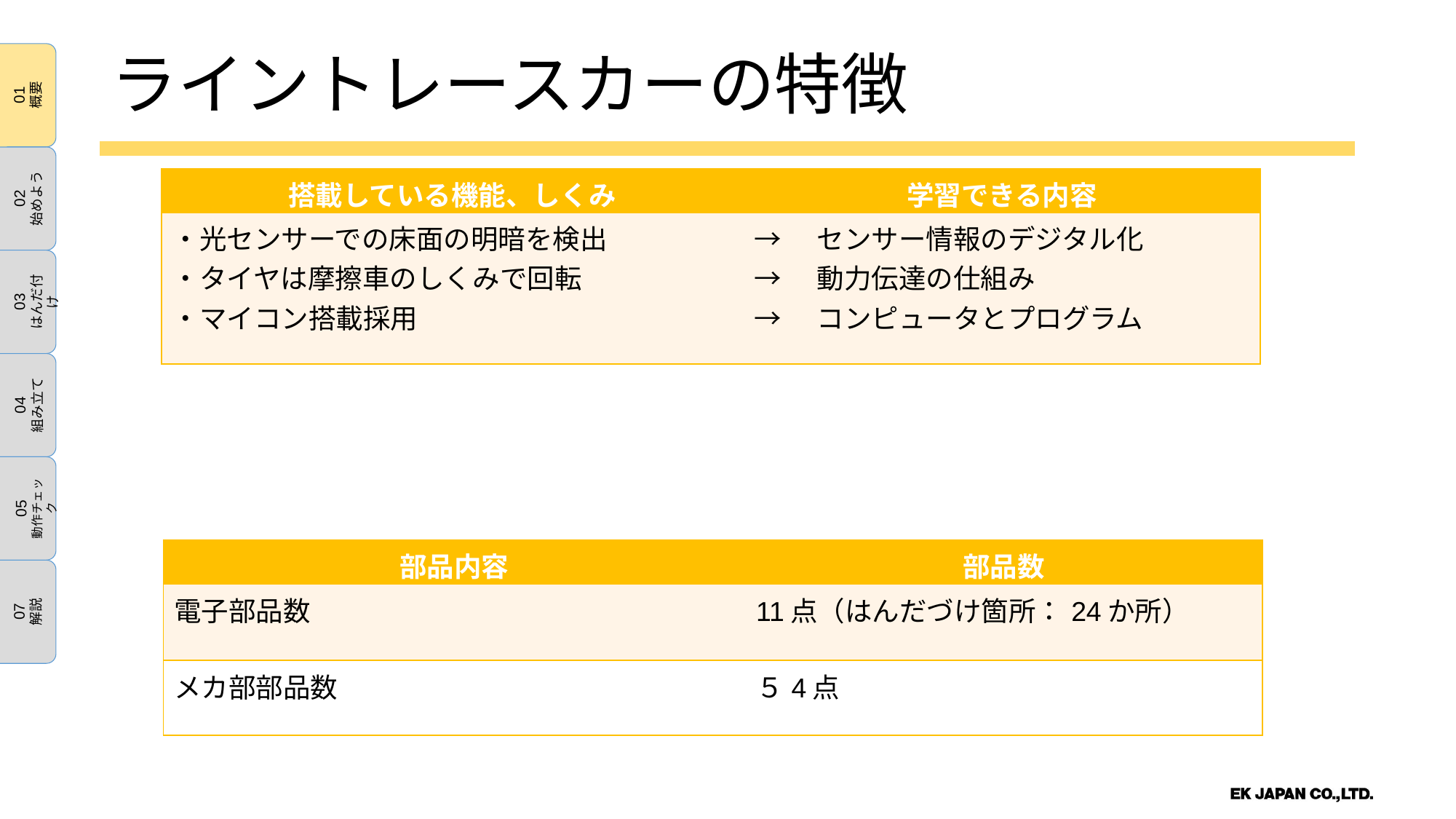

01
概要

02
始めよう

03
はんだ付け

04
組み立て

05
動作チェック

07
解説
ライントレースカーの特徴
| 搭載している機能、しくみ | 学習できる内容 |
| --- | --- |
| ・光センサーでの床面の明暗を検出 ・タイヤは摩擦車のしくみで回転 ・マイコン搭載採用 | →　センサー情報のデジタル化 →　動力伝達の仕組み →　コンピュータとプログラム |
| 部品内容 | 部品数 |
| --- | --- |
| 電子部品数 | 11点（はんだづけ箇所：24か所） |
| メカ部部品数 | ５4点 |